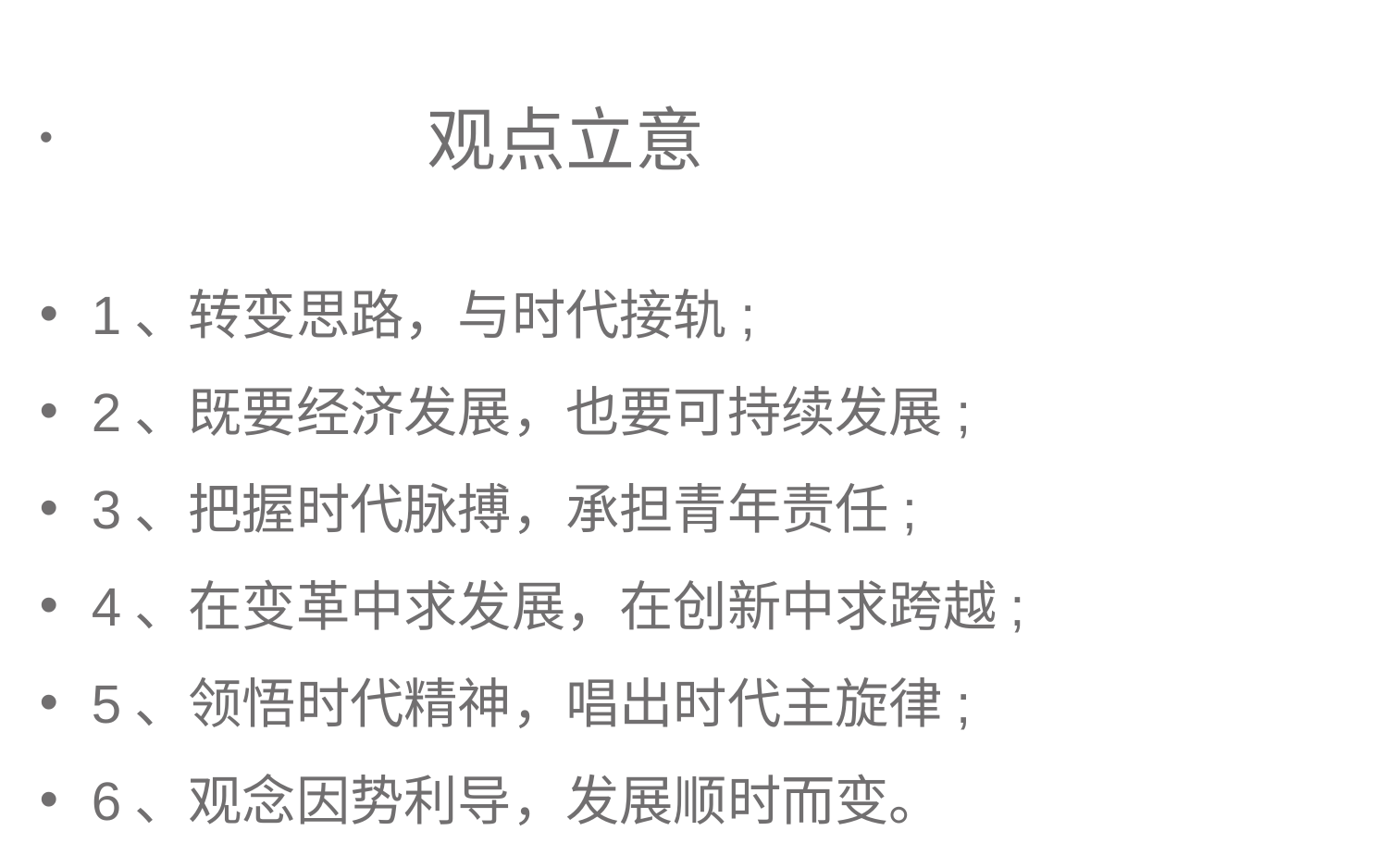

观点立意

1、转变思路，与时代接轨;
2、既要经济发展，也要可持续发展;
3、把握时代脉搏，承担青年责任;
4、在变革中求发展，在创新中求跨越;
5、领悟时代精神，唱出时代主旋律;
6、观念因势利导，发展顺时而变。